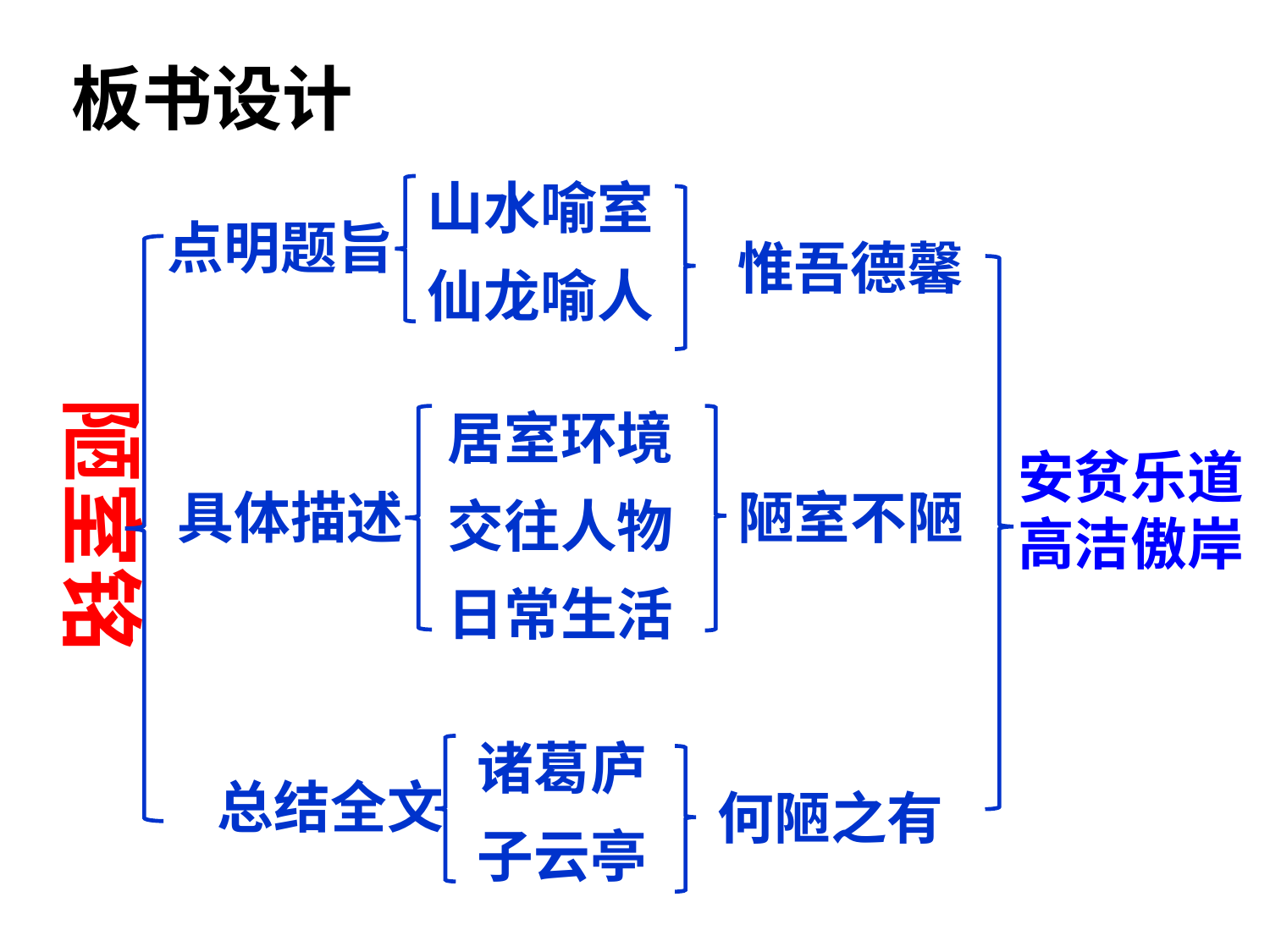

板书设计
山水喻室
仙龙喻人

点明题旨
惟吾德馨

陋室铭
居室环境
交往人物
日常生活

安贫乐道
高洁傲岸
陋室不陋
具体描述
诸葛庐
子云亭

何陋之有
总结全文